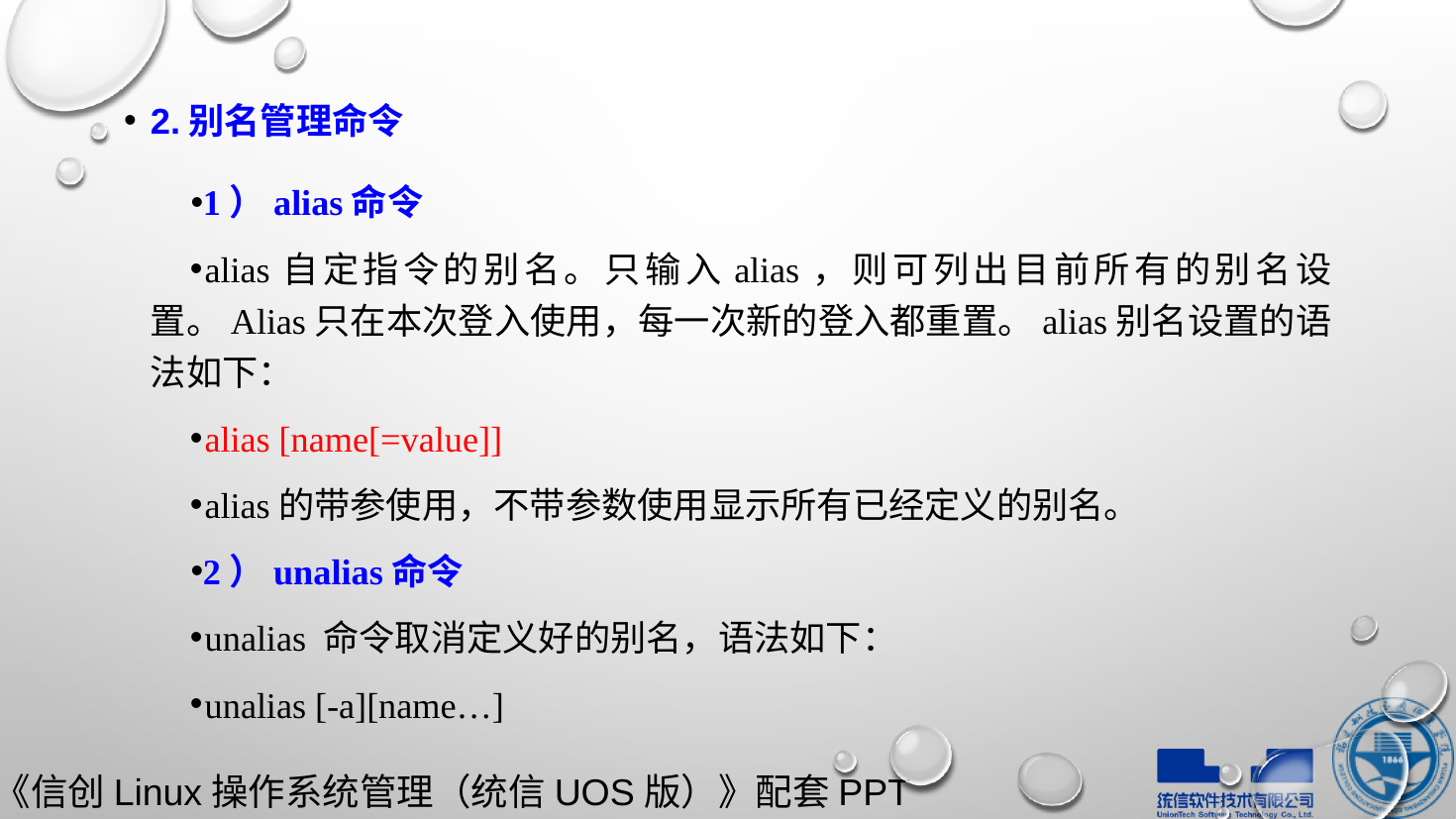

2.别名管理命令
1）alias命令
alias自定指令的别名。只输入alias，则可列出目前所有的别名设置。Alias只在本次登入使用，每一次新的登入都重置。alias别名设置的语法如下：
alias [name[=value]]
alias的带参使用，不带参数使用显示所有已经定义的别名。
2）unalias命令
unalias 命令取消定义好的别名，语法如下：
unalias [-a][name…]